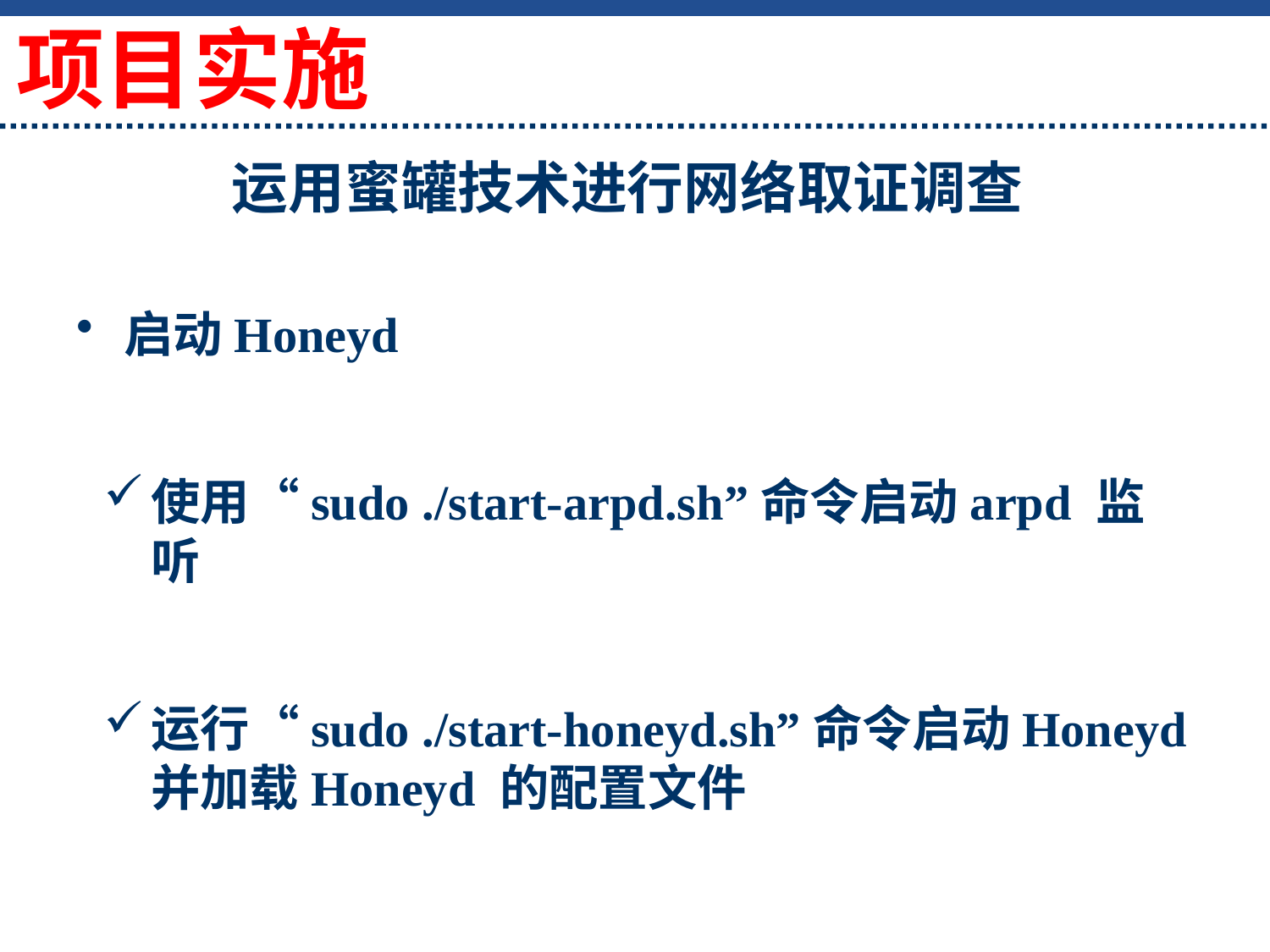

项目实施
# 运用蜜罐技术进行网络取证调查
启动Honeyd

使用“sudo ./start-arpd.sh”命令启动arpd 监听

运行“sudo ./start-honeyd.sh”命令启动Honeyd并加载Honeyd 的配置文件